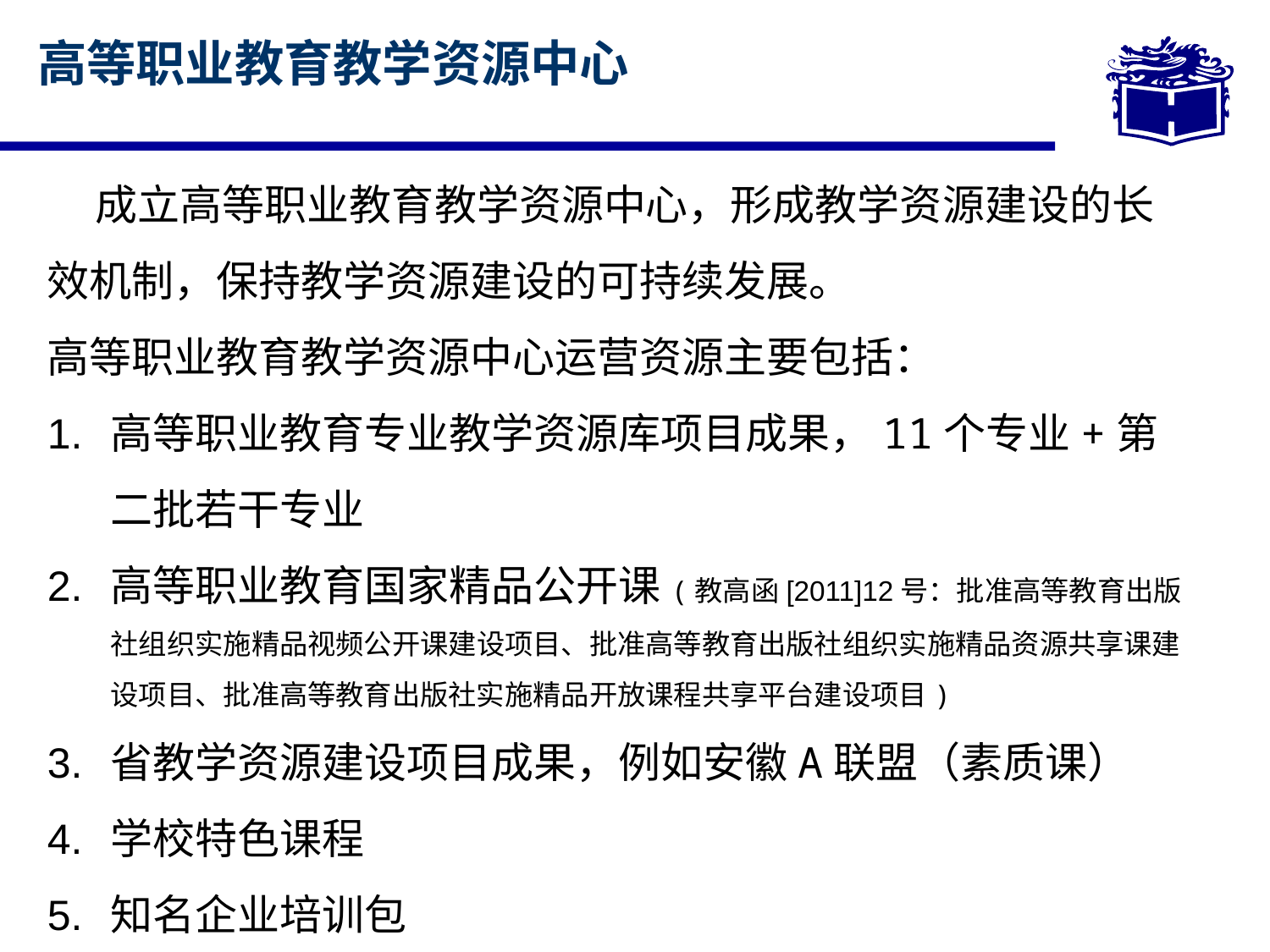

高等职业教育教学资源中心
    成立高等职业教育教学资源中心，形成教学资源建设的长效机制，保持教学资源建设的可持续发展。
高等职业教育教学资源中心运营资源主要包括：
高等职业教育专业教学资源库项目成果，11个专业+第二批若干专业
高等职业教育国家精品公开课(教高函[2011]12号：批准高等教育出版社组织实施精品视频公开课建设项目、批准高等教育出版社组织实施精品资源共享课建设项目、批准高等教育出版社实施精品开放课程共享平台建设项目)
省教学资源建设项目成果，例如安徽A联盟（素质课）
学校特色课程
知名企业培训包